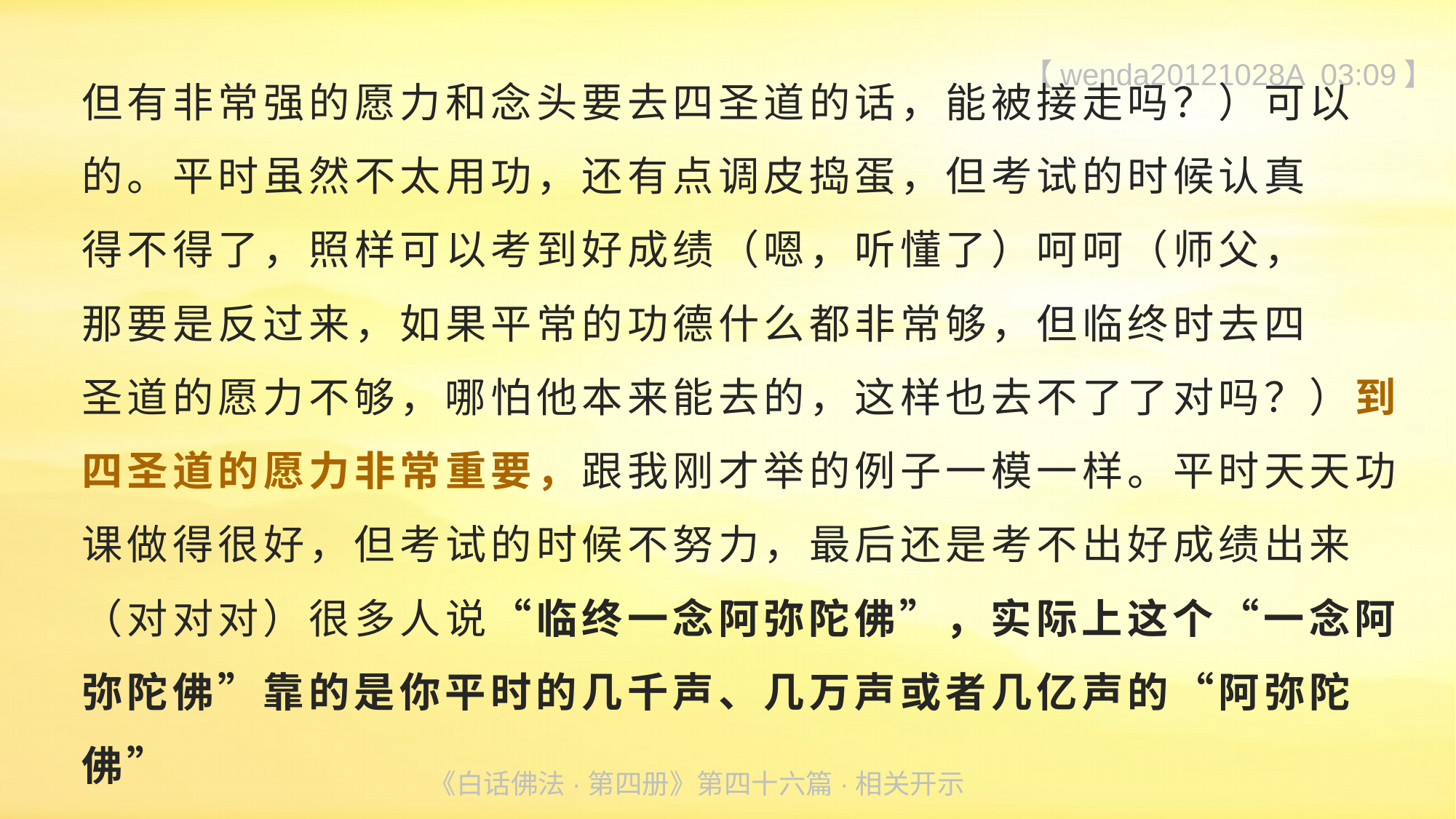

【wenda20121028A  03:09】
但有非常强的愿力和念头要去四圣道的话，能被接走吗？）可以
的。平时虽然不太用功，还有点调皮捣蛋，但考试的时候认真
得不得了，照样可以考到好成绩（嗯，听懂了）呵呵（师父，
那要是反过来，如果平常的功德什么都非常够，但临终时去四
圣道的愿力不够，哪怕他本来能去的，这样也去不了了对吗？）到四圣道的愿力非常重要，跟我刚才举的例子一模一样。平时天天功课做得很好，但考试的时候不努力，最后还是考不出好成绩出来（对对对）很多人说“临终一念阿弥陀佛”，实际上这个“一念阿弥陀佛”靠的是你平时的几千声、几万声或者几亿声的“阿弥陀佛”
《白话佛法·第四册》第四十六篇·相关开示